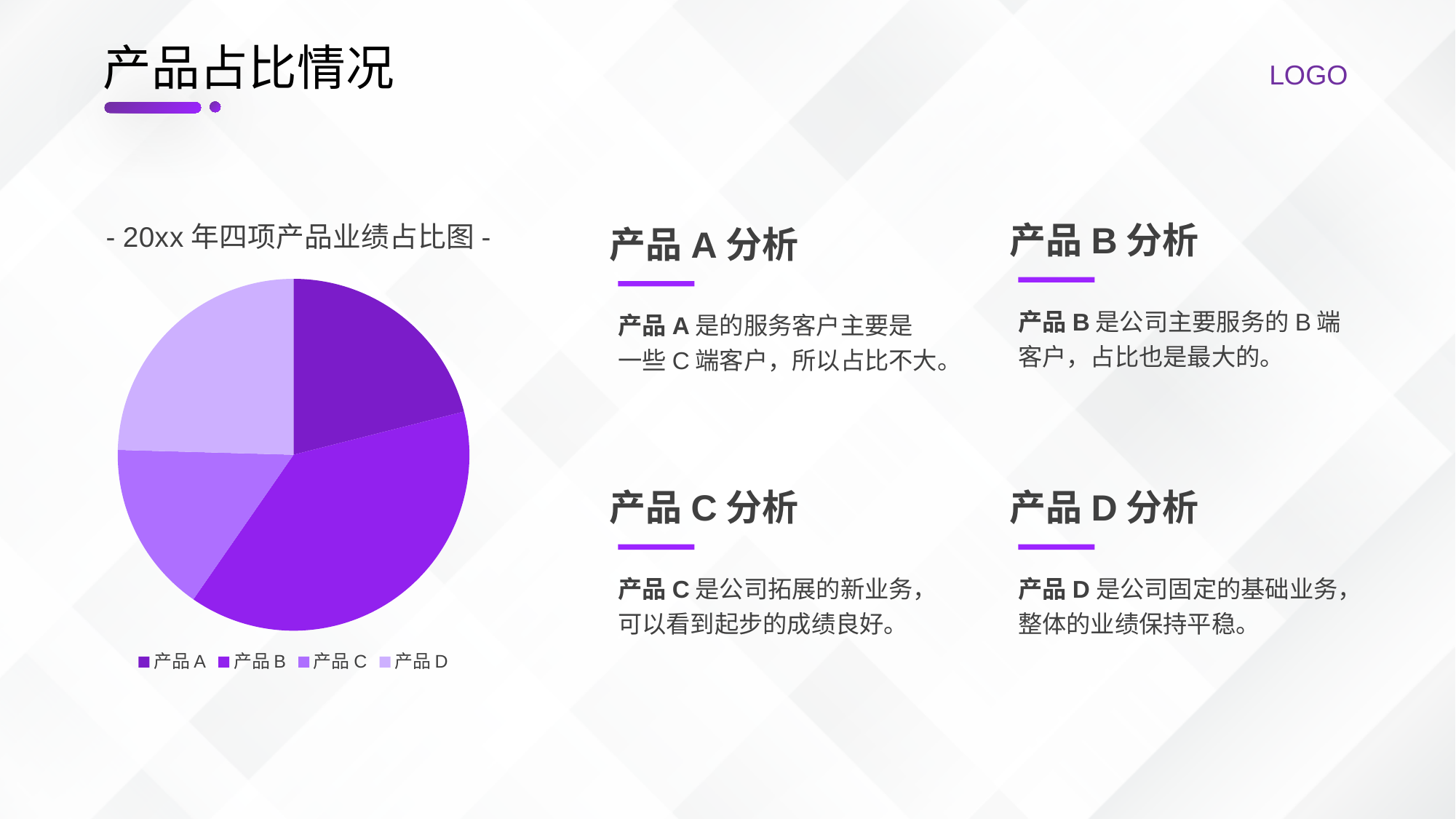

# 产品占比情况

### Chart: - 20xx年四项产品业绩占比图-

| Category | 系列 2 | 系列 3 |
|---|---|---|
| 产品A | 2.4 | 2.0 |
| 产品B | 4.4 | 2.0 |
| 产品C | 1.8 | 3.0 |
| 产品D | 2.8 | 5.0 |
产品B分析
产品A分析

产品B是公司主要服务的B端
客户，占比也是最大的。
产品A是的服务客户主要是
一些C端客户，所以占比不大。
产品C分析
产品D分析

产品C是公司拓展的新业务，
可以看到起步的成绩良好。
产品D是公司固定的基础业务，整体的业绩保持平稳。